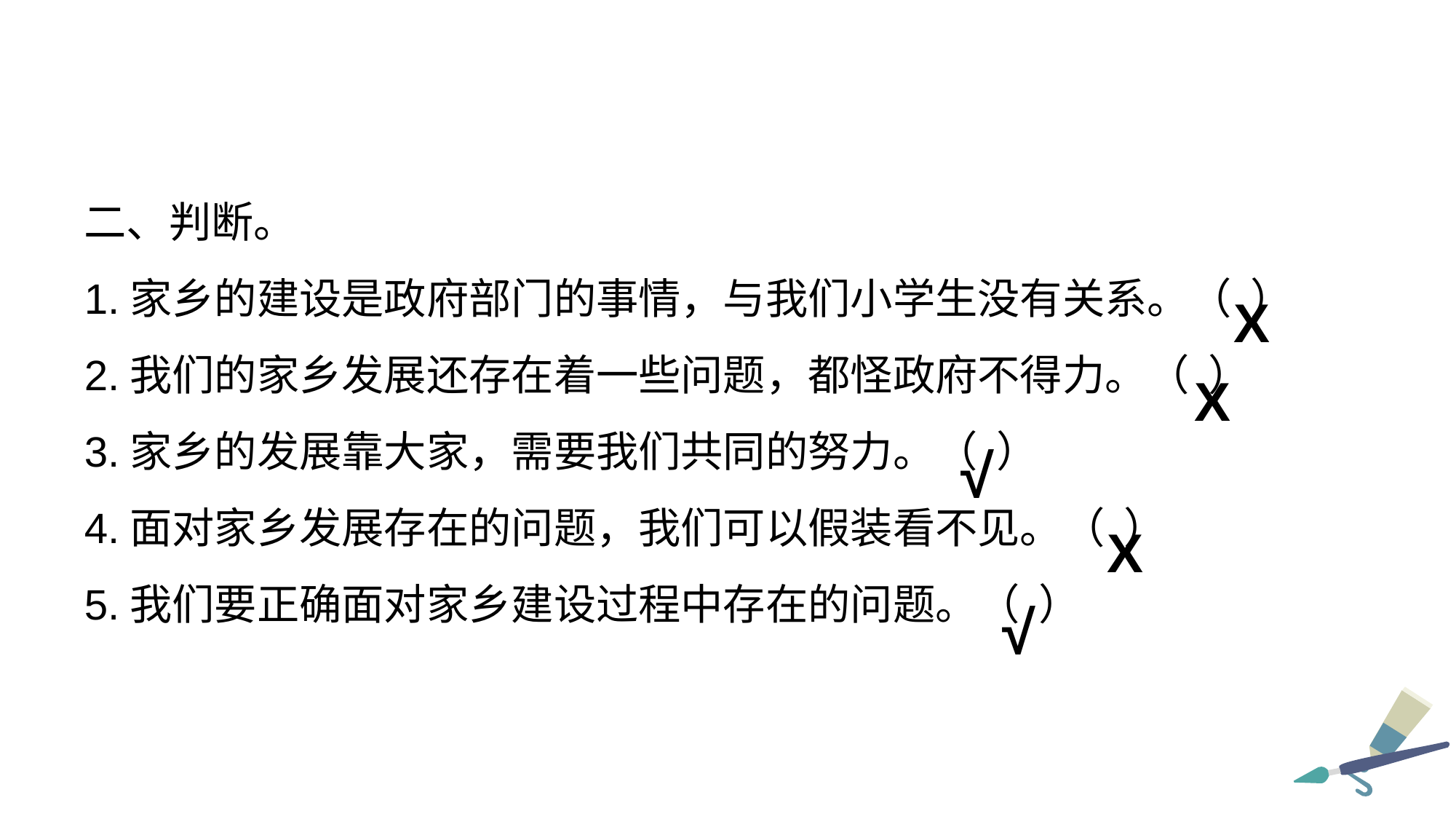

二、判断。
1.家乡的建设是政府部门的事情，与我们小学生没有关系。（  ）
2.我们的家乡发展还存在着一些问题，都怪政府不得力。（  ）
3.家乡的发展靠大家，需要我们共同的努力。（  ）
4.面对家乡发展存在的问题，我们可以假装看不见。（  ）
5.我们要正确面对家乡建设过程中存在的问题。（  ）
X
X
√
X
√